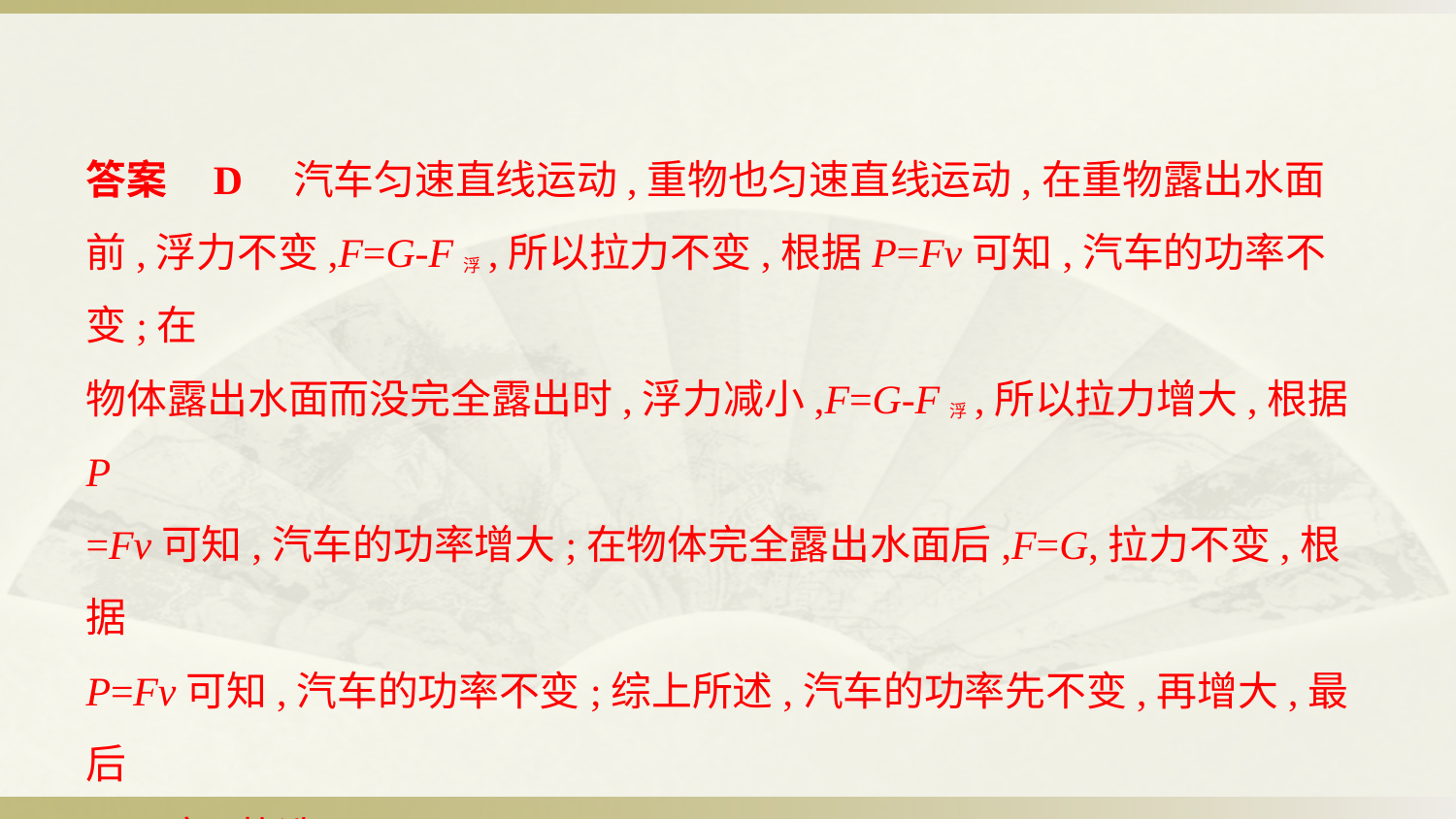

答案    D　汽车匀速直线运动,重物也匀速直线运动,在重物露出水面
前,浮力不变,F=G-F浮,所以拉力不变,根据P=Fv可知,汽车的功率不变;在
物体露出水面而没完全露出时,浮力减小,F=G-F浮,所以拉力增大,根据P
=Fv可知,汽车的功率增大;在物体完全露出水面后,F=G,拉力不变,根据
P=Fv可知,汽车的功率不变;综上所述,汽车的功率先不变,再增大,最后
又不变,故选D。